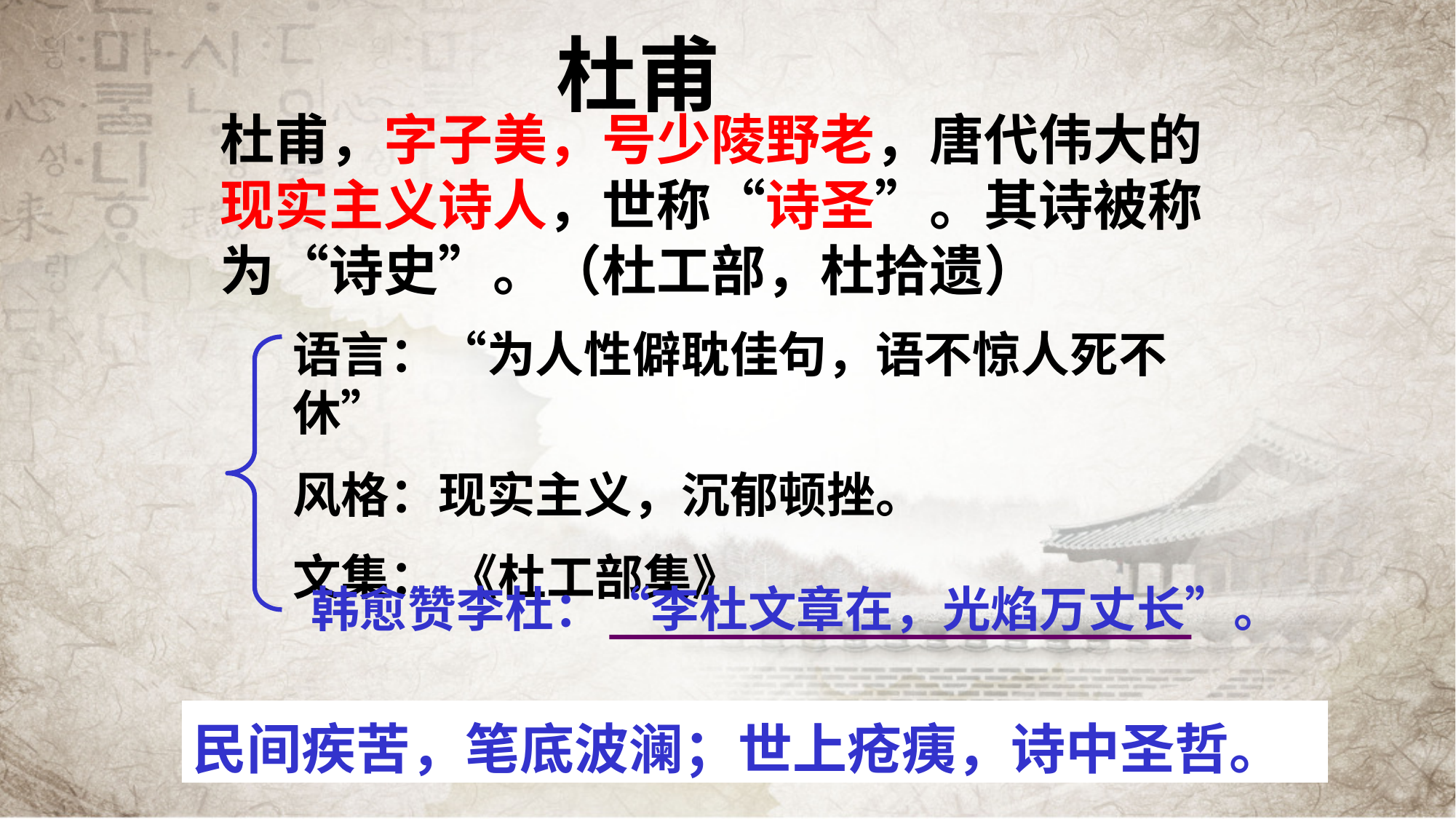

杜甫

杜甫，字子美，号少陵野老，唐代伟大的现实主义诗人，世称“诗圣”。其诗被称为“诗史”。（杜工部，杜拾遗）
语言：“为人性僻耽佳句，语不惊人死不休”
风格：现实主义，沉郁顿挫。
文集： 《杜工部集》

韩愈赞李杜：“李杜文章在，光焰万丈长”。

民间疾苦，笔底波澜；世上疮痍，诗中圣哲。